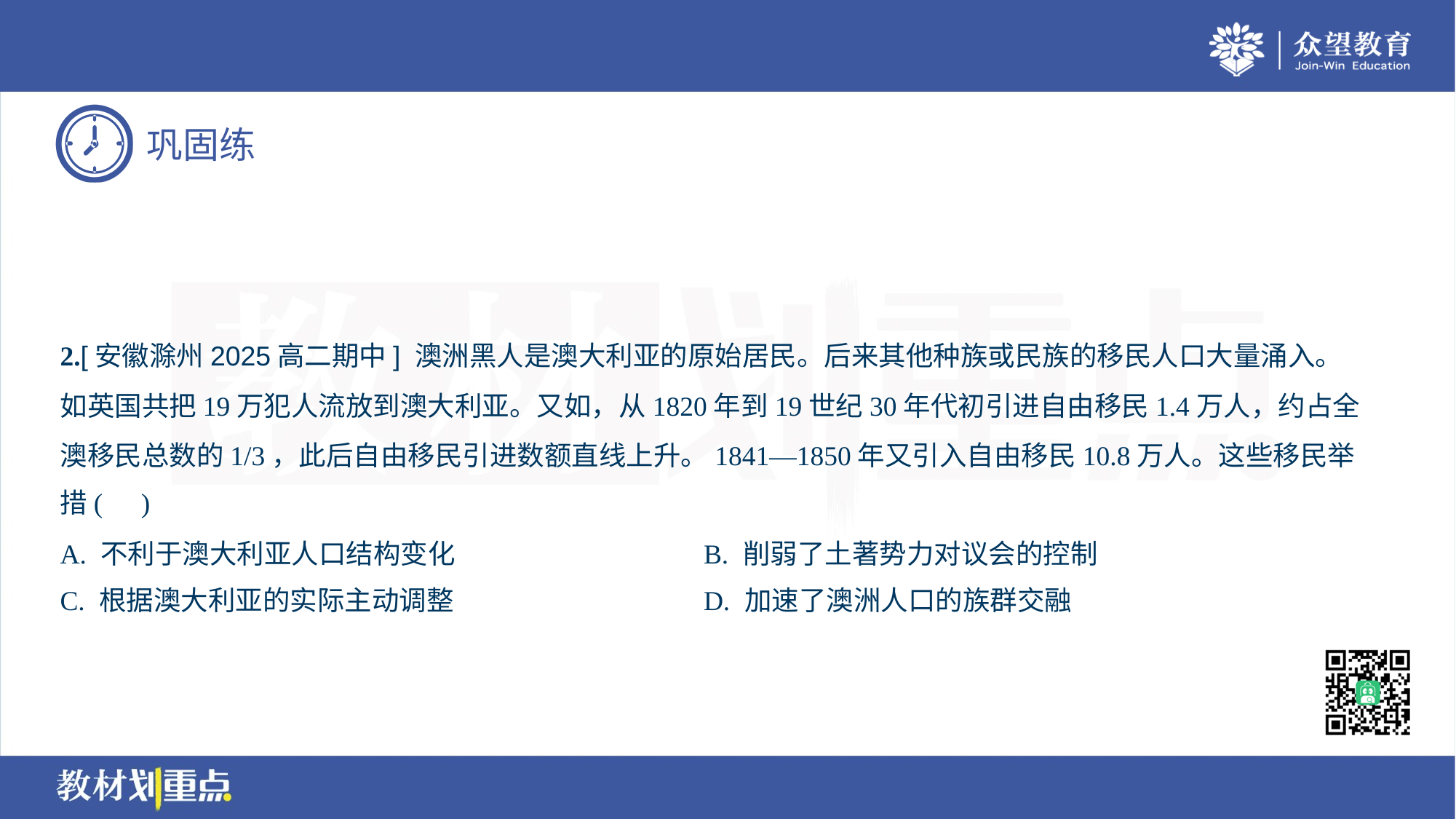

2.[安徽滁州2025高二期中] 澳洲黑人是澳大利亚的原始居民。后来其他种族或民族的移民人口大量涌入。
如英国共把19万犯人流放到澳大利亚。又如，从1820年到19世纪30年代初引进自由移民1.4万人，约占全
澳移民总数的1/3，此后自由移民引进数额直线上升。1841—1850年又引入自由移民10.8万人。这些移民举
措(     )
A. 不利于澳大利亚人口结构变化	B. 削弱了土著势力对议会的控制
C. 根据澳大利亚的实际主动调整	D. 加速了澳洲人口的族群交融